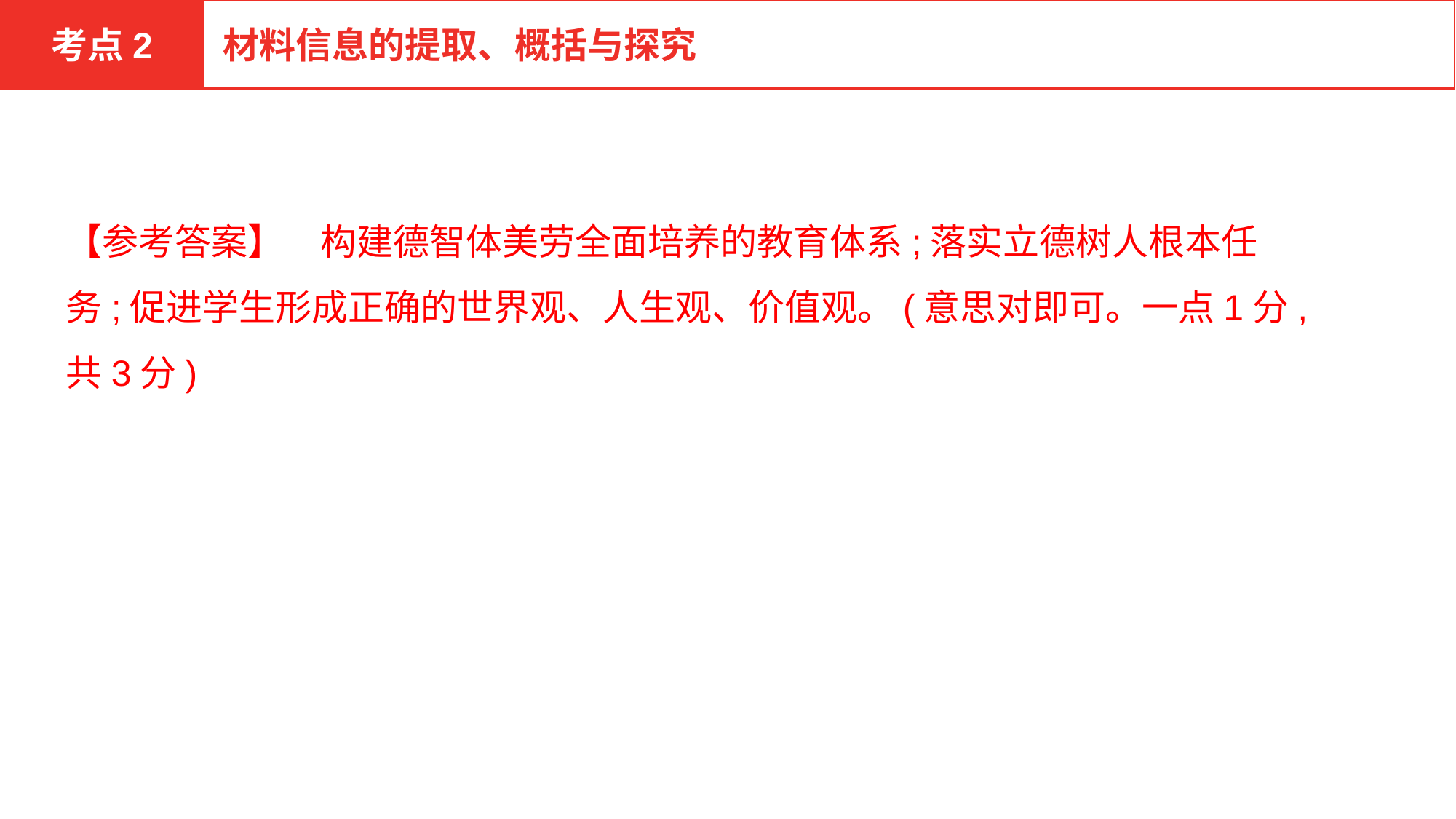

考点2
材料信息的提取、概括与探究

【参考答案】　构建德智体美劳全面培养的教育体系;落实立德树人根本任务;促进学生形成正确的世界观、人生观、价值观。(意思对即可。一点1分,共3分)